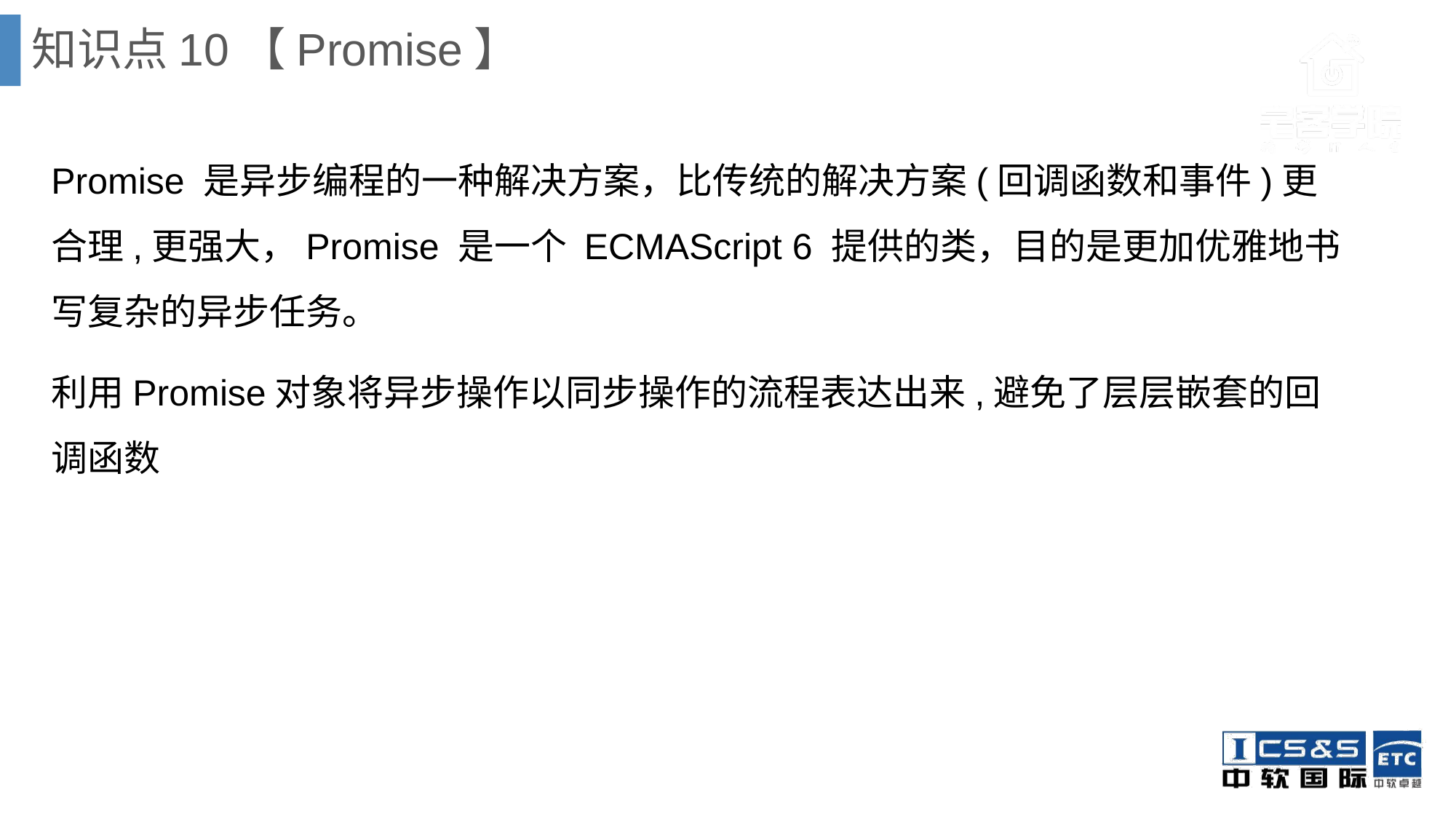

知识点10【Promise】
Promise 是异步编程的一种解决方案，比传统的解决方案(回调函数和事件)更合理,更强大，Promise 是一个 ECMAScript 6 提供的类，目的是更加优雅地书写复杂的异步任务。
利用Promise对象将异步操作以同步操作的流程表达出来,避免了层层嵌套的回调函数